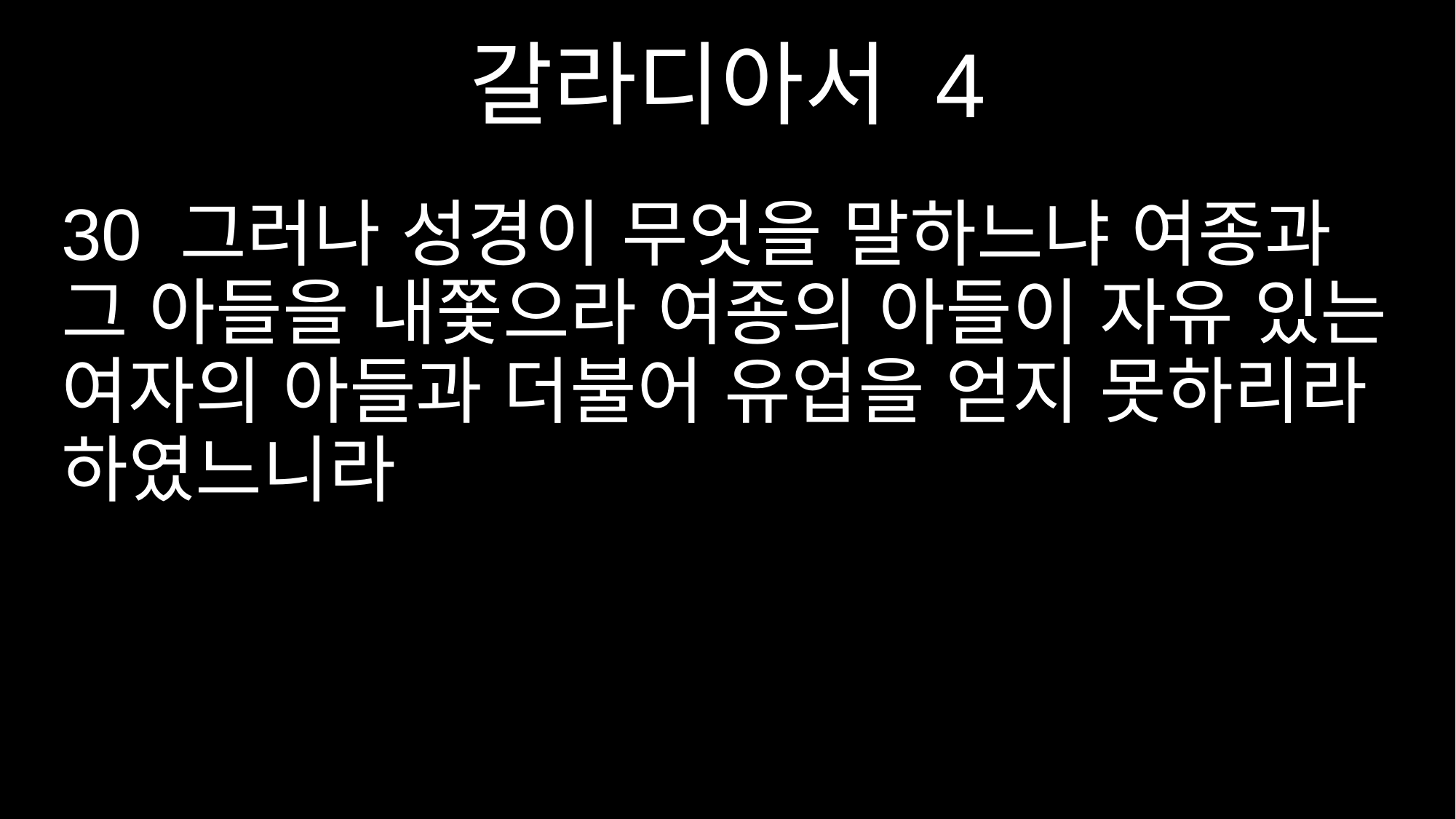

갈라디아서 4
30 그러나 성경이 무엇을 말하느냐 여종과 그 아들을 내쫓으라 여종의 아들이 자유 있는 여자의 아들과 더불어 유업을 얻지 못하리라 하였느니라